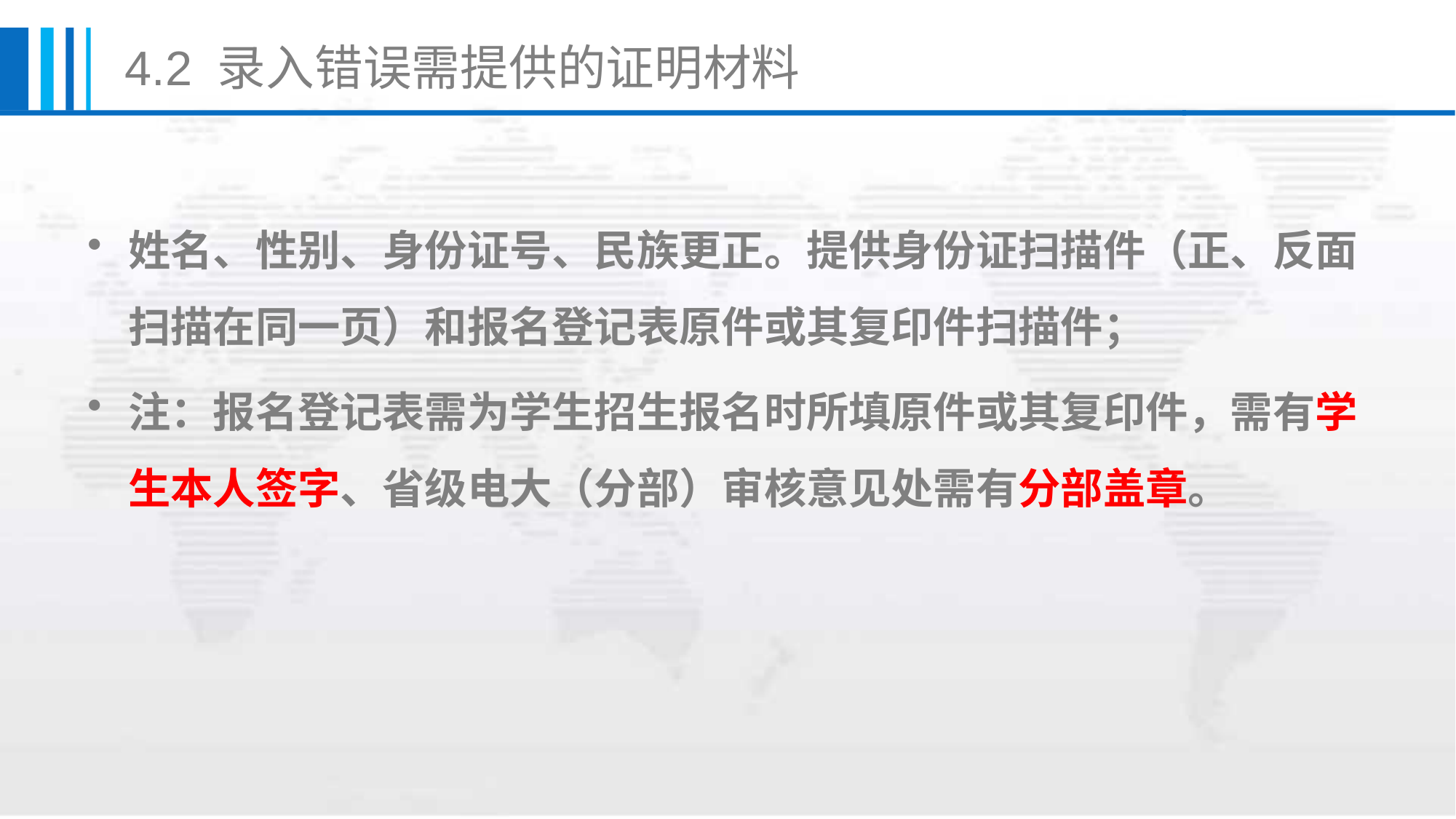

4.2 录入错误需提供的证明材料

姓名、性别、身份证号、民族更正。提供身份证扫描件（正、反面扫描在同一页）和报名登记表原件或其复印件扫描件；
注：报名登记表需为学生招生报名时所填原件或其复印件，需有学生本人签字、省级电大（分部）审核意见处需有分部盖章。